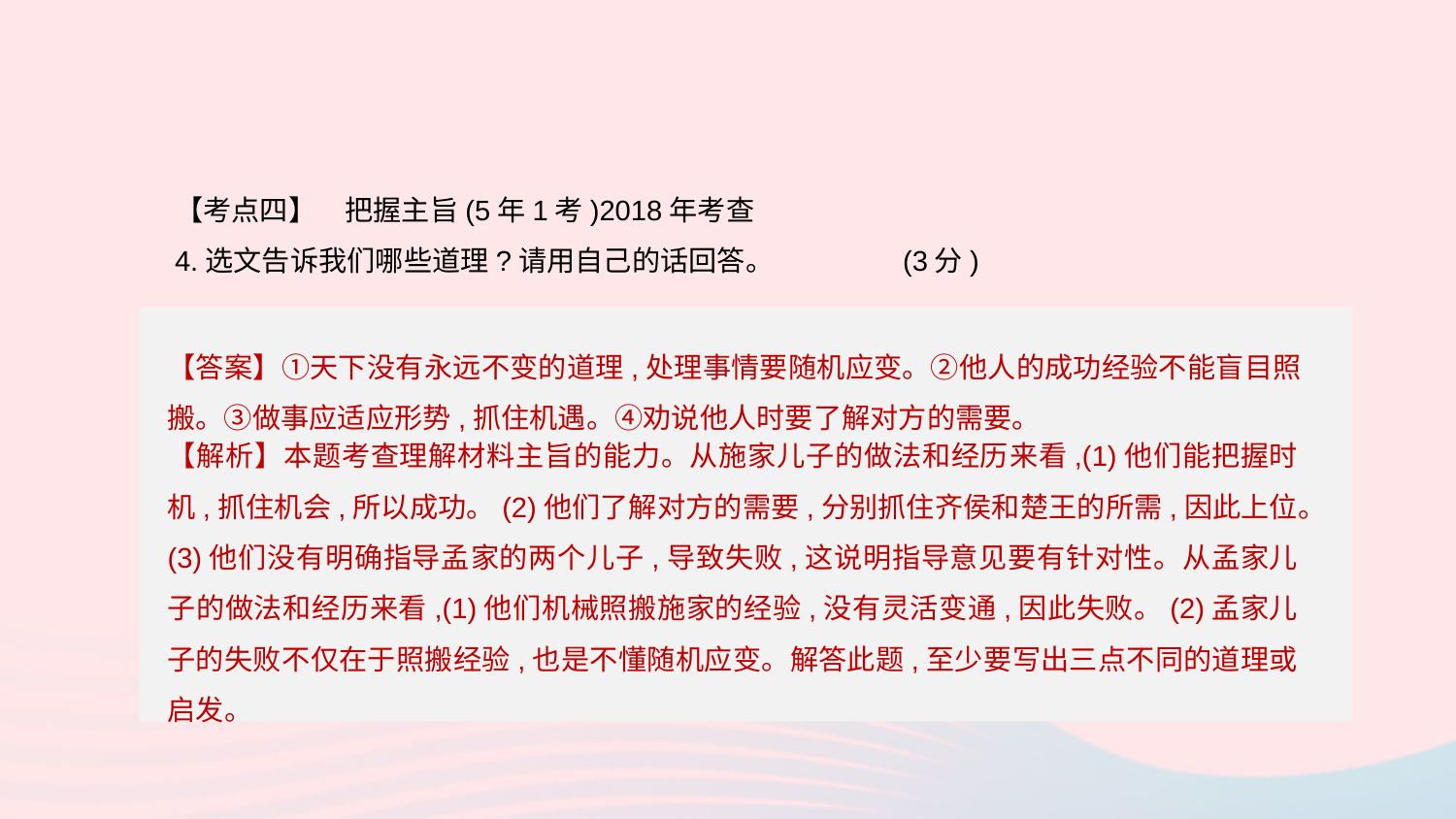

【考点四】　把握主旨(5年1考)2018年考查
4.选文告诉我们哪些道理?请用自己的话回答。	(3分)

【答案】①天下没有永远不变的道理,处理事情要随机应变。②他人的成功经验不能盲目照搬。③做事应适应形势,抓住机遇。④劝说他人时要了解对方的需要。
【解析】本题考查理解材料主旨的能力。从施家儿子的做法和经历来看,(1)他们能把握时机,抓住机会,所以成功。(2)他们了解对方的需要,分别抓住齐侯和楚王的所需,因此上位。(3)他们没有明确指导孟家的两个儿子,导致失败,这说明指导意见要有针对性。从孟家儿子的做法和经历来看,(1)他们机械照搬施家的经验,没有灵活变通,因此失败。(2)孟家儿子的失败不仅在于照搬经验,也是不懂随机应变。解答此题,至少要写出三点不同的道理或启发。